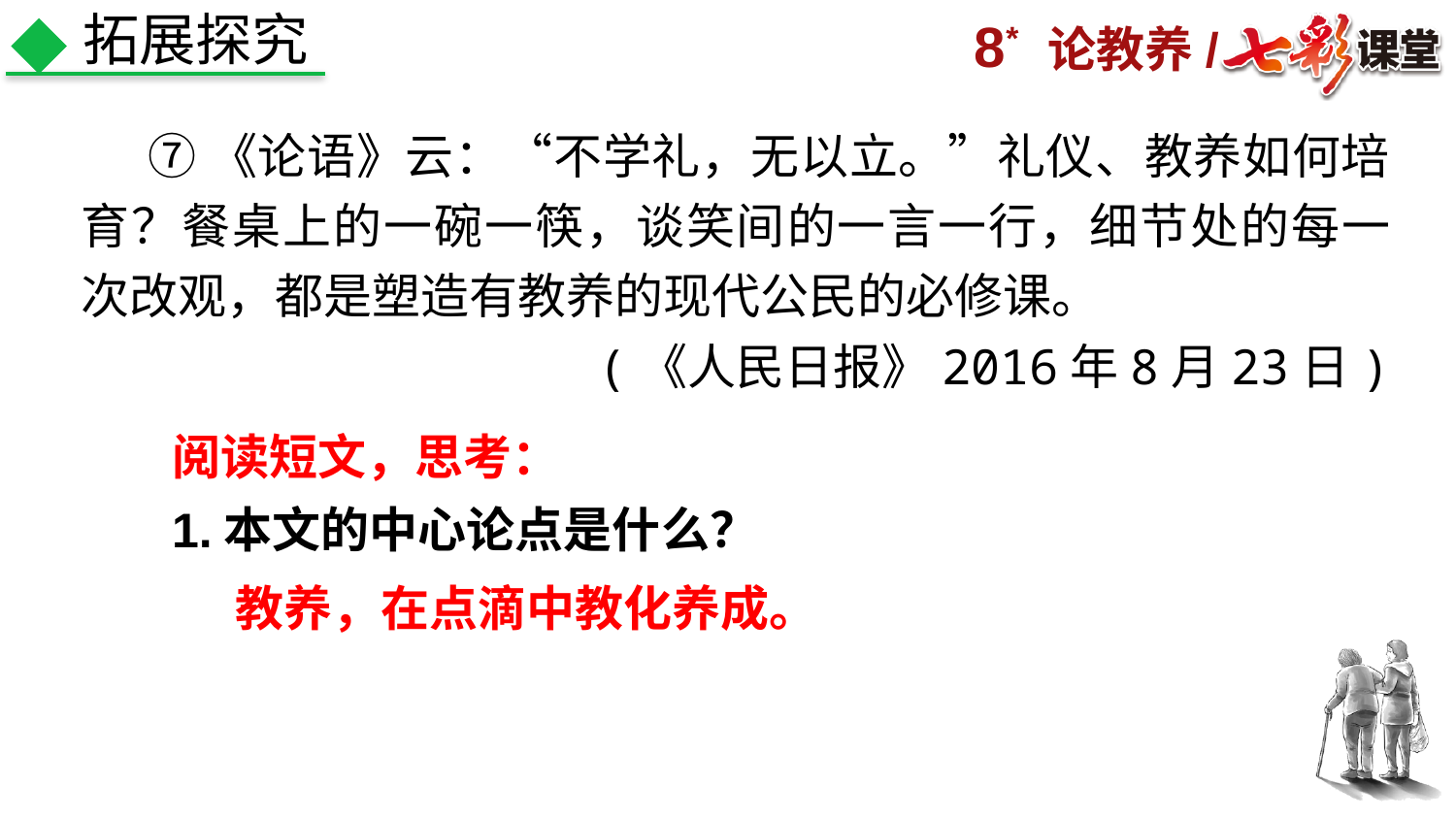

拓展探究

  ⑦《论语》云：“不学礼，无以立。”礼仪、教养如何培育？餐桌上的一碗一筷，谈笑间的一言一行，细节处的每一次改观，都是塑造有教养的现代公民的必修课。
 (《人民日报》2016年8月23日)
阅读短文，思考：
1.本文的中心论点是什么？
教养，在点滴中教化养成。